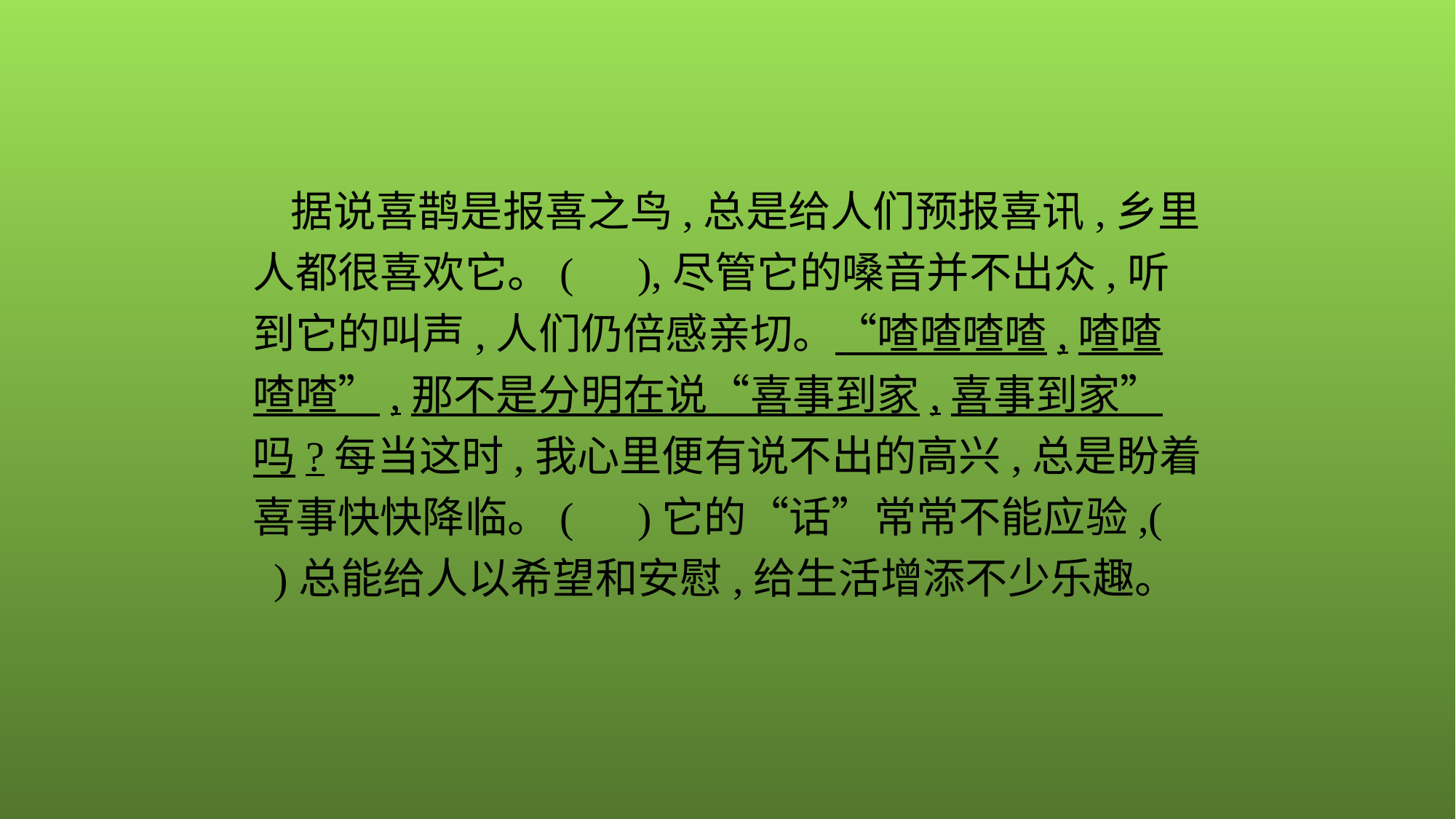

据说喜鹊是报喜之鸟,总是给人们预报喜讯,乡里人都很喜欢它。(      ),尽管它的嗓音并不出众,听到它的叫声,人们仍倍感亲切。“喳喳喳喳,喳喳喳喳”,那不是分明在说“喜事到家,喜事到家”吗?每当这时,我心里便有说不出的高兴,总是盼着喜事快快降临。(      )它的“话”常常不能应验,(      )总能给人以希望和安慰,给生活增添不少乐趣。